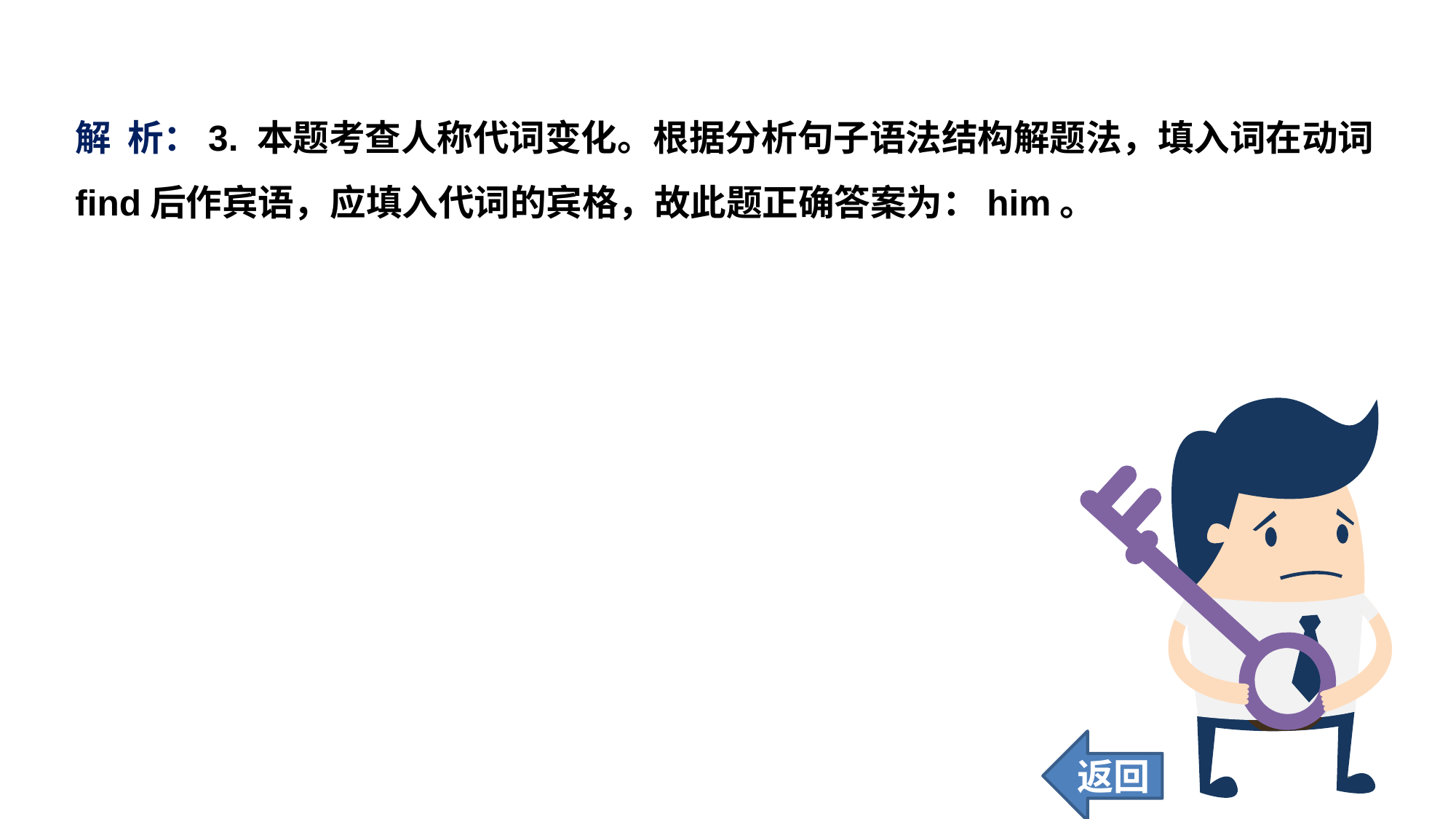

解  析：3. 本题考查人称代词变化。根据分析句子语法结构解题法，填入词在动词find后作宾语，应填入代词的宾格，故此题正确答案为：him。

返回
150